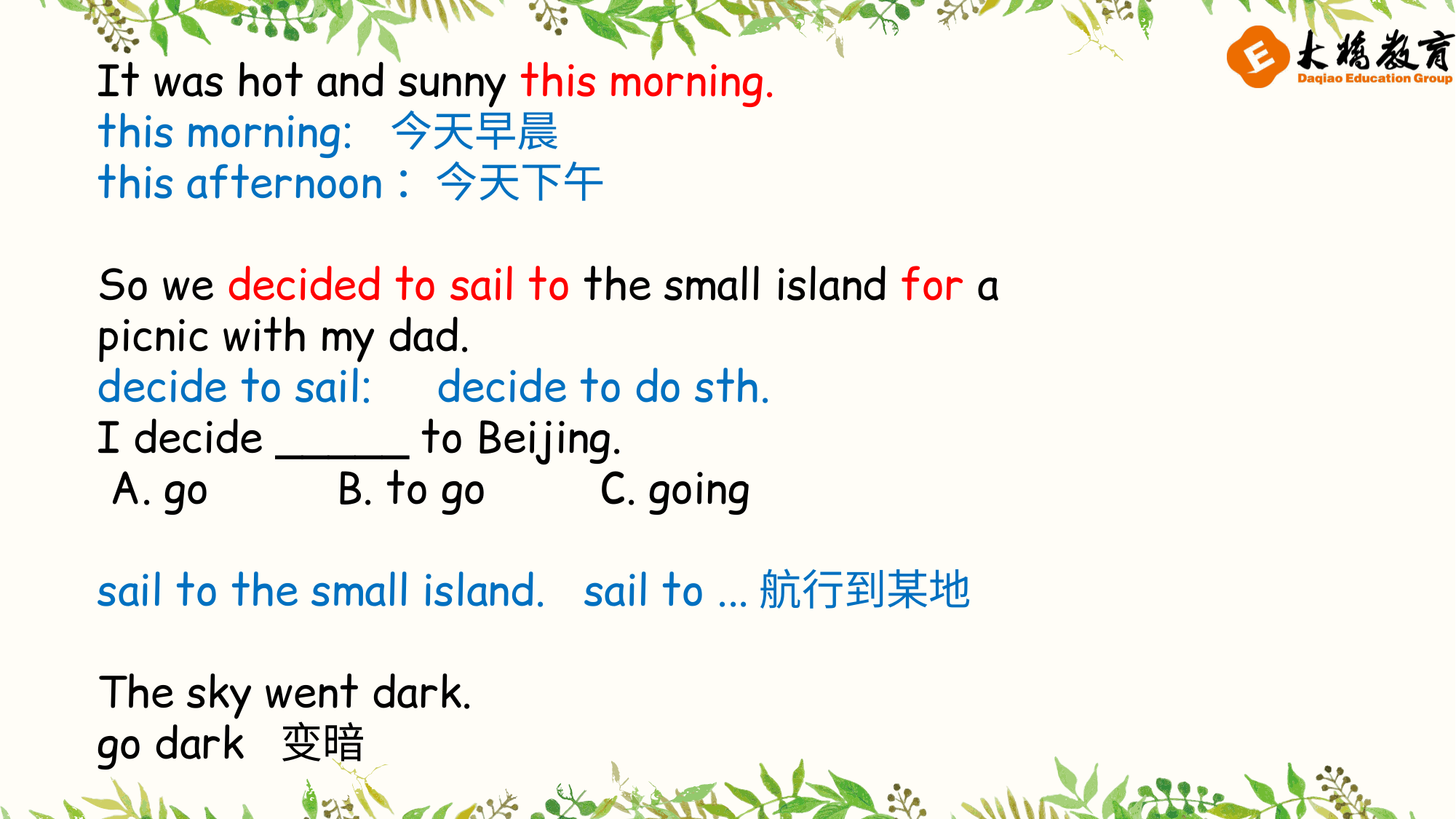

It was hot and sunny this morning.
this morning:  今天早晨
this afternoon：今天下午

So we decided to sail to the small island for a picnic with my dad.
decide to sail:     decide to do sth.
I decide _____ to Beijing.
 A. go          B. to go         C. going

sail to the small island.   sail to ...航行到某地

The sky went dark.
go dark  变暗